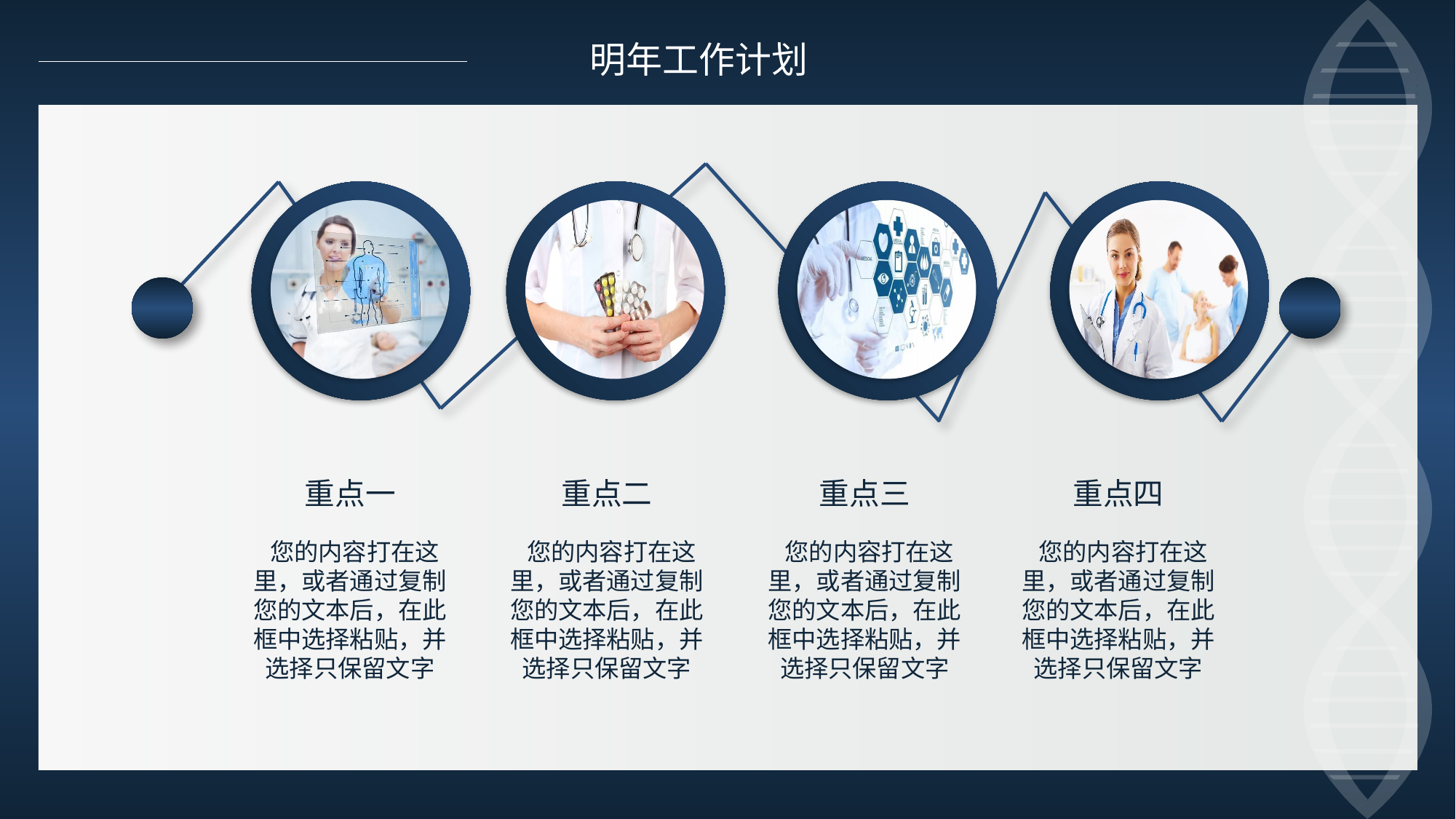

明年工作计划

重点一
重点二
重点三
重点四
 您的内容打在这里，或者通过复制您的文本后，在此框中选择粘贴，并选择只保留文字
 您的内容打在这里，或者通过复制您的文本后，在此框中选择粘贴，并选择只保留文字
 您的内容打在这里，或者通过复制您的文本后，在此框中选择粘贴，并选择只保留文字
 您的内容打在这里，或者通过复制您的文本后，在此框中选择粘贴，并选择只保留文字